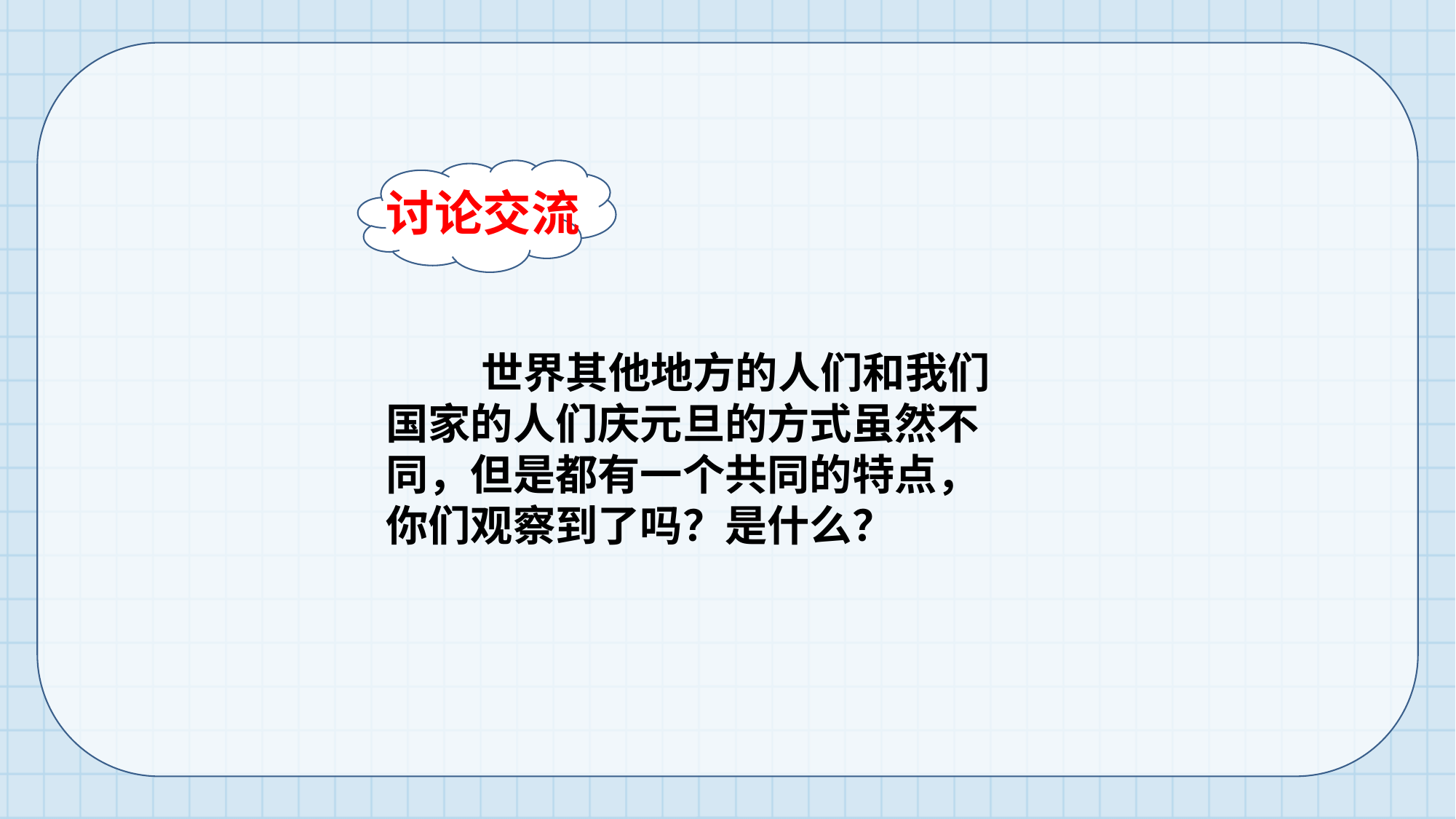

讨论交流
         世界其他地方的人们和我们国家的人们庆元旦的方式虽然不同，但是都有一个共同的特点，你们观察到了吗？是什么？